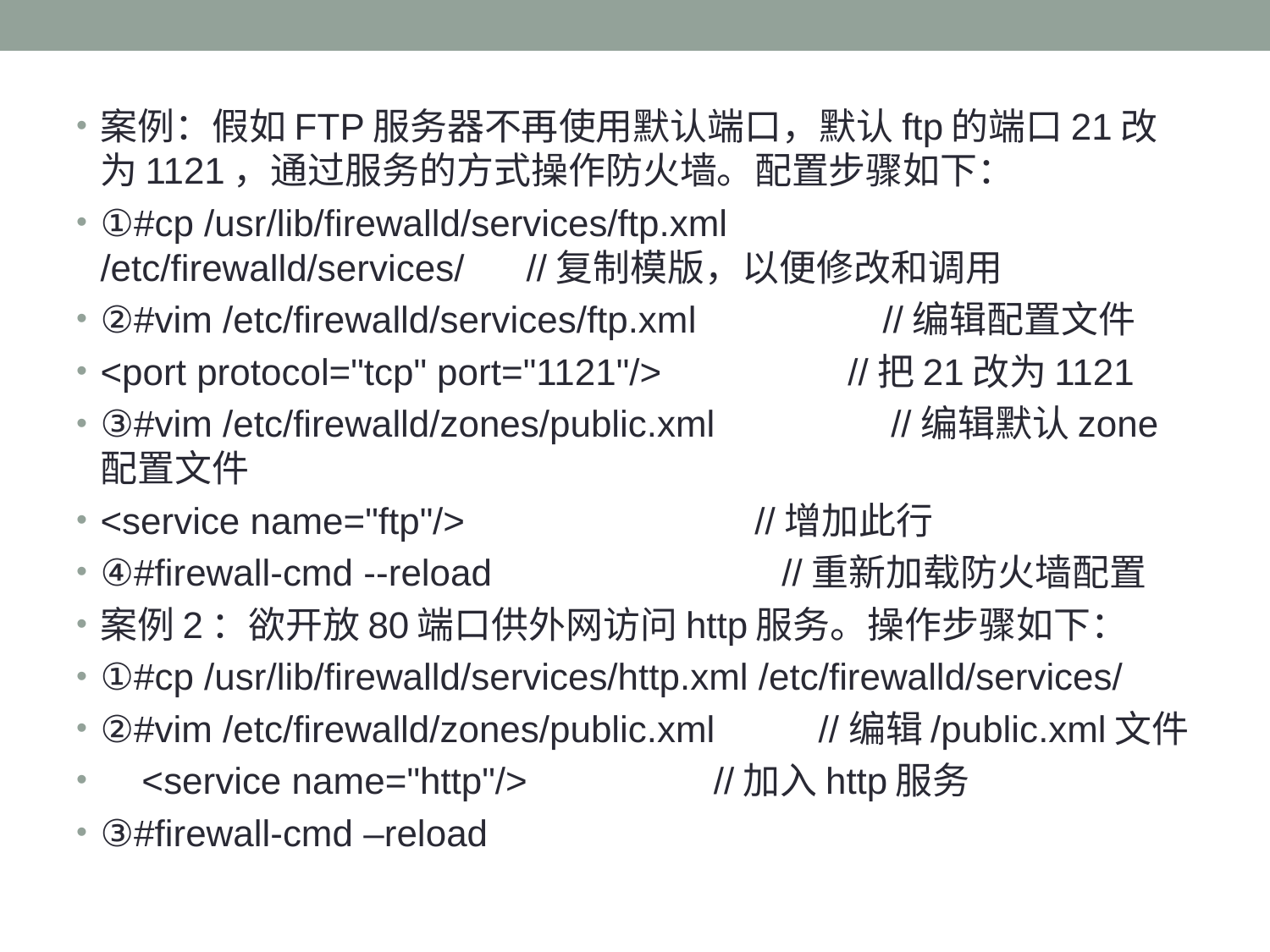

#
案例：假如FTP服务器不再使用默认端口，默认ftp的端口21改为1121，通过服务的方式操作防火墙。配置步骤如下：
①#cp /usr/lib/firewalld/services/ftp.xml /etc/firewalld/services/      //复制模版，以便修改和调用
②#vim /etc/firewalld/services/ftp.xml                  //编辑配置文件
<port protocol="tcp" port="1121"/>                  //把21改为1121
③#vim /etc/firewalld/zones/public.xml                 //编辑默认zone配置文件
<service name="ftp"/>                            //增加此行
④#firewall-cmd --reload                            //重新加载防火墙配置
案例2：欲开放80端口供外网访问http服务。操作步骤如下：
①#cp /usr/lib/firewalld/services/http.xml /etc/firewalld/services/
②#vim /etc/firewalld/zones/public.xml          //编辑/public.xml文件
    <service name="http"/>                  //加入http服务
③#firewall-cmd –reload